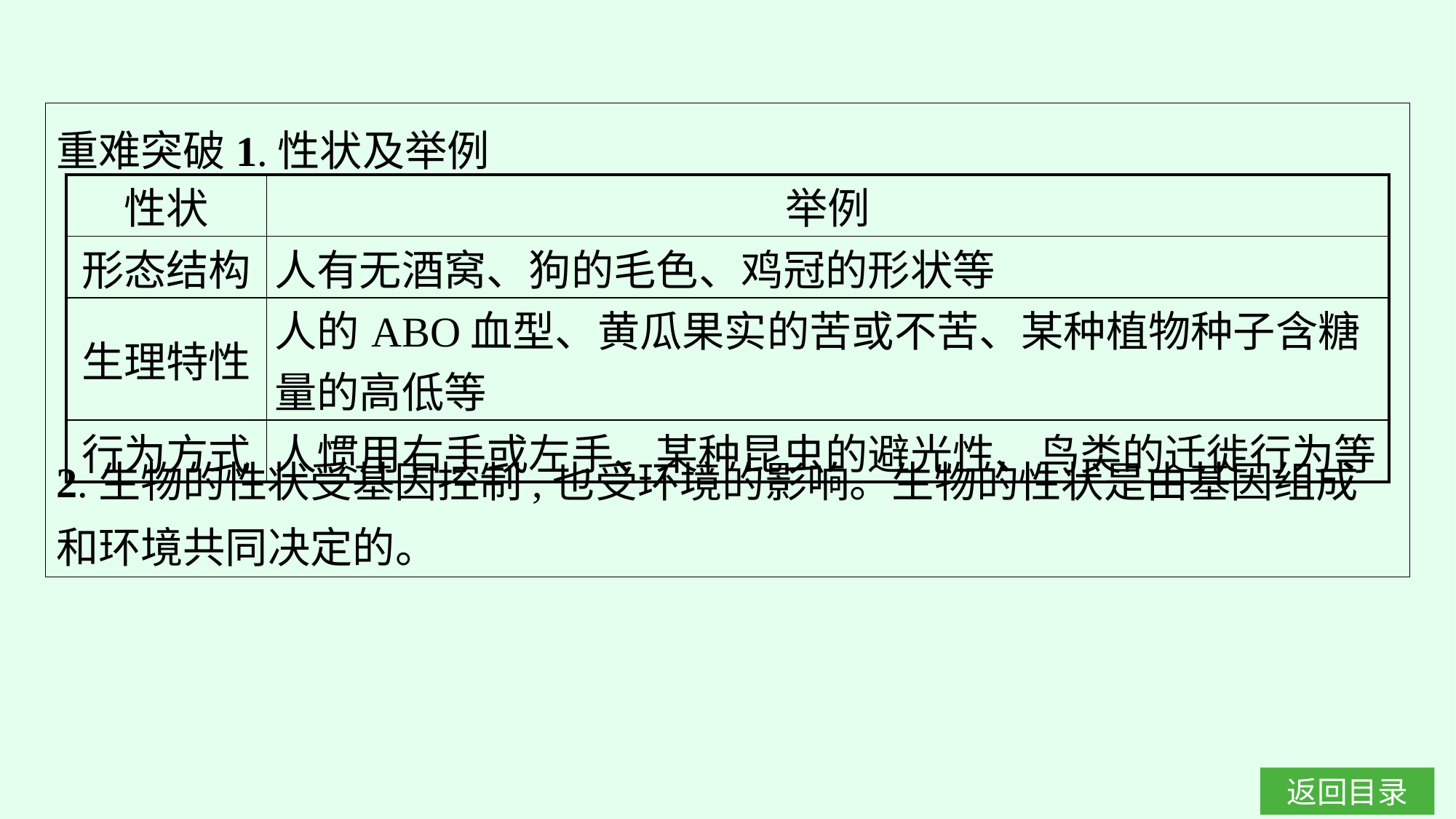

重难突破1.性状及举例

2.生物的性状受基因控制,也受环境的影响。生物的性状是由基因组成和环境共同决定的。
| 性状 | 举例 |
| --- | --- |
| 形态结构 | 人有无酒窝、狗的毛色、鸡冠的形状等 |
| 生理特性 | 人的ABO血型、黄瓜果实的苦或不苦、某种植物种子含糖量的高低等 |
| 行为方式 | 人惯用右手或左手、某种昆虫的避光性、鸟类的迁徙行为等 |